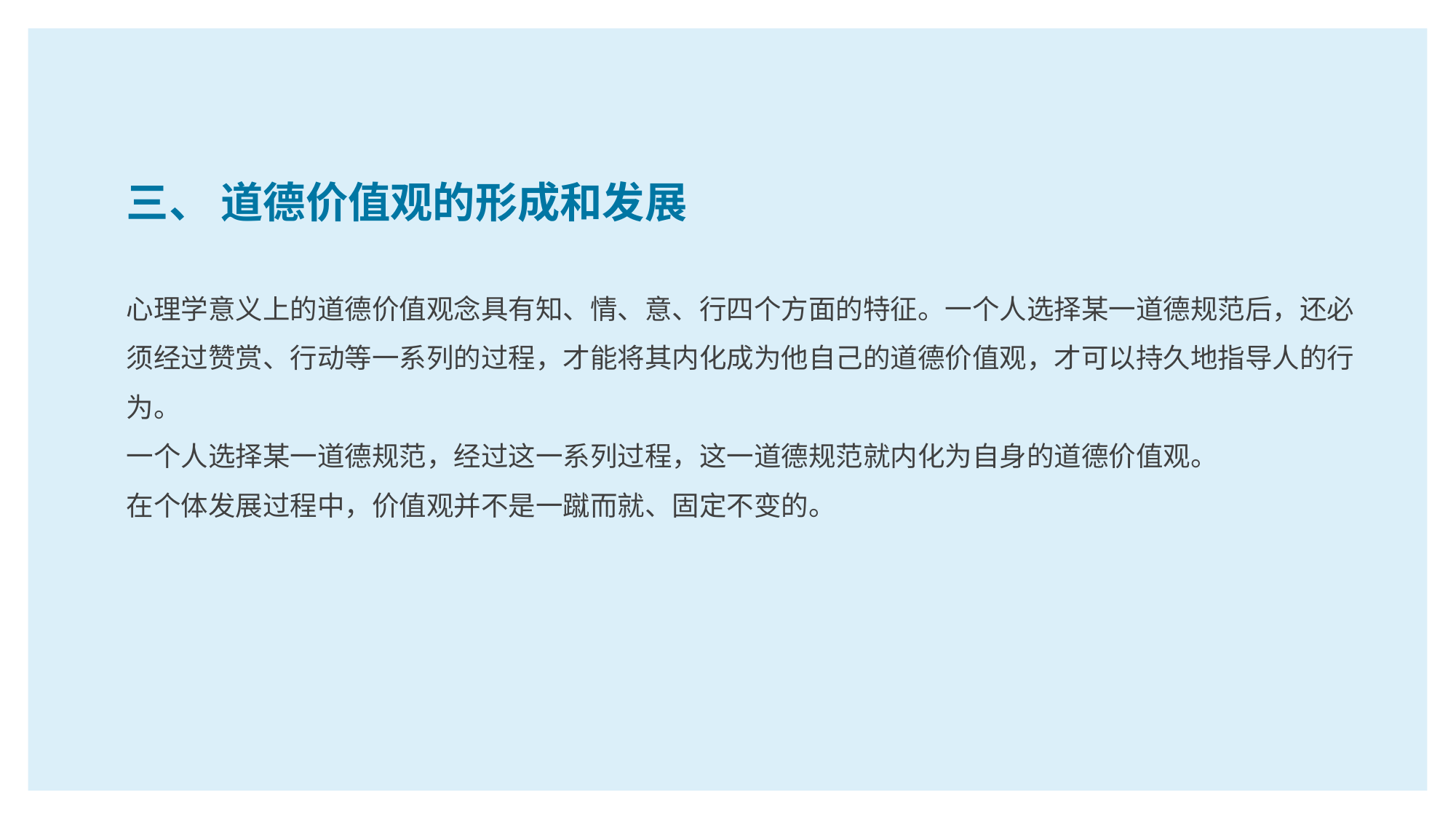

三、 道德价值观的形成和发展

心理学意义上的道德价值观念具有知、情、意、行四个方面的特征。一个人选择某一道德规范后，还必须经过赞赏、行动等一系列的过程，才能将其内化成为他自己的道德价值观，才可以持久地指导人的行为。
一个人选择某一道德规范，经过这一系列过程，这一道德规范就内化为自身的道德价值观。
在个体发展过程中，价值观并不是一蹴而就、固定不变的。